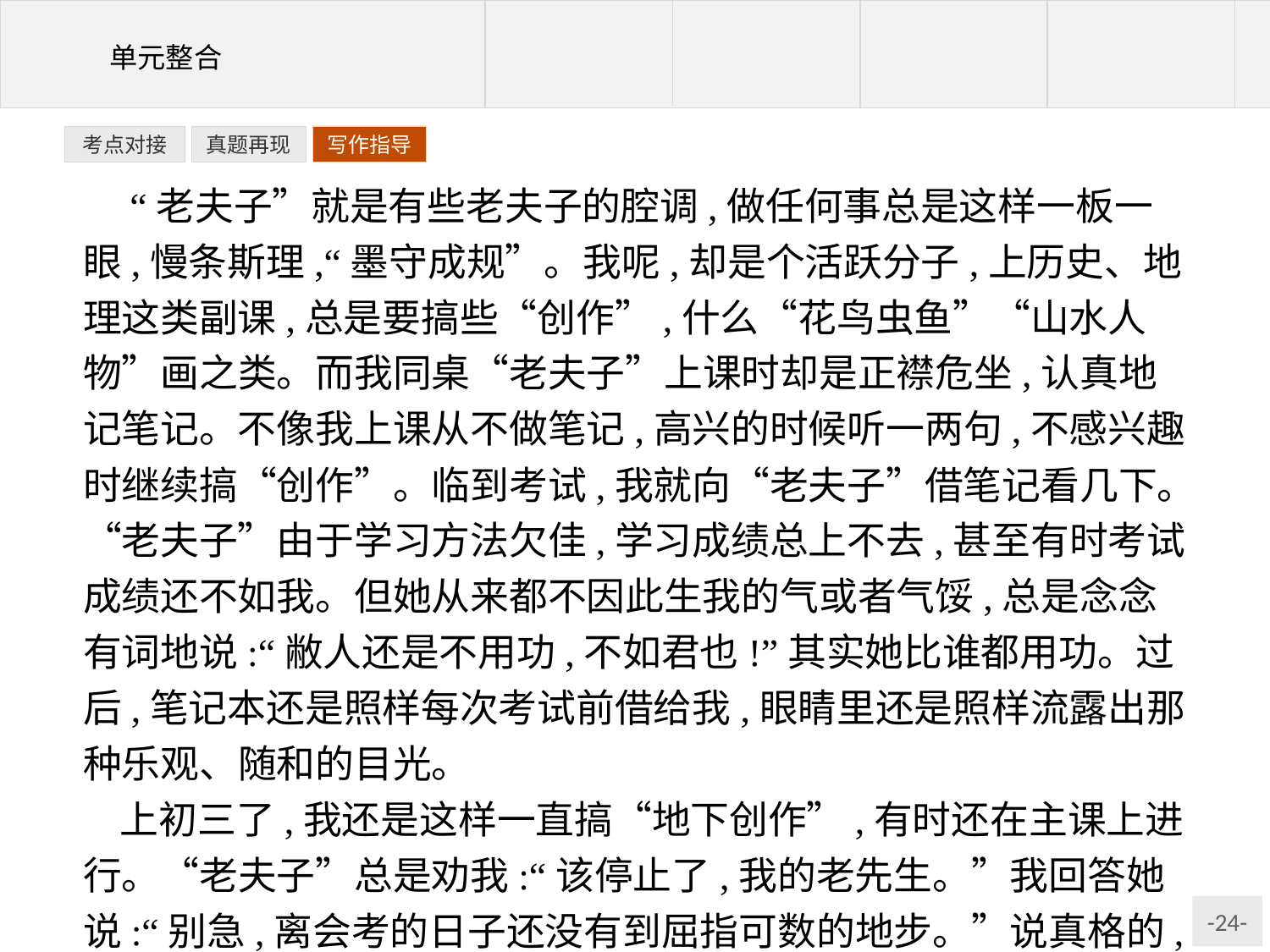

写作指导
考点对接
真题再现
 “老夫子”就是有些老夫子的腔调,做任何事总是这样一板一眼,慢条斯理,“墨守成规”。我呢,却是个活跃分子,上历史、地理这类副课,总是要搞些“创作”,什么“花鸟虫鱼”“山水人物”画之类。而我同桌“老夫子”上课时却是正襟危坐,认真地记笔记。不像我上课从不做笔记,高兴的时候听一两句,不感兴趣时继续搞“创作”。临到考试,我就向“老夫子”借笔记看几下。“老夫子”由于学习方法欠佳,学习成绩总上不去,甚至有时考试成绩还不如我。但她从来都不因此生我的气或者气馁,总是念念有词地说:“敝人还是不用功,不如君也!”其实她比谁都用功。过后,笔记本还是照样每次考试前借给我,眼睛里还是照样流露出那种乐观、随和的目光。
上初三了,我还是这样一直搞“地下创作”,有时还在主课上进行。“老夫子”总是劝我:“该停止了,我的老先生。”我回答她说:“别急,离会考的日子还没有到屈指可数的地步。”说真格的,我真不想再多搭理她,要不然她又得用“长篇大论”来说服我了。